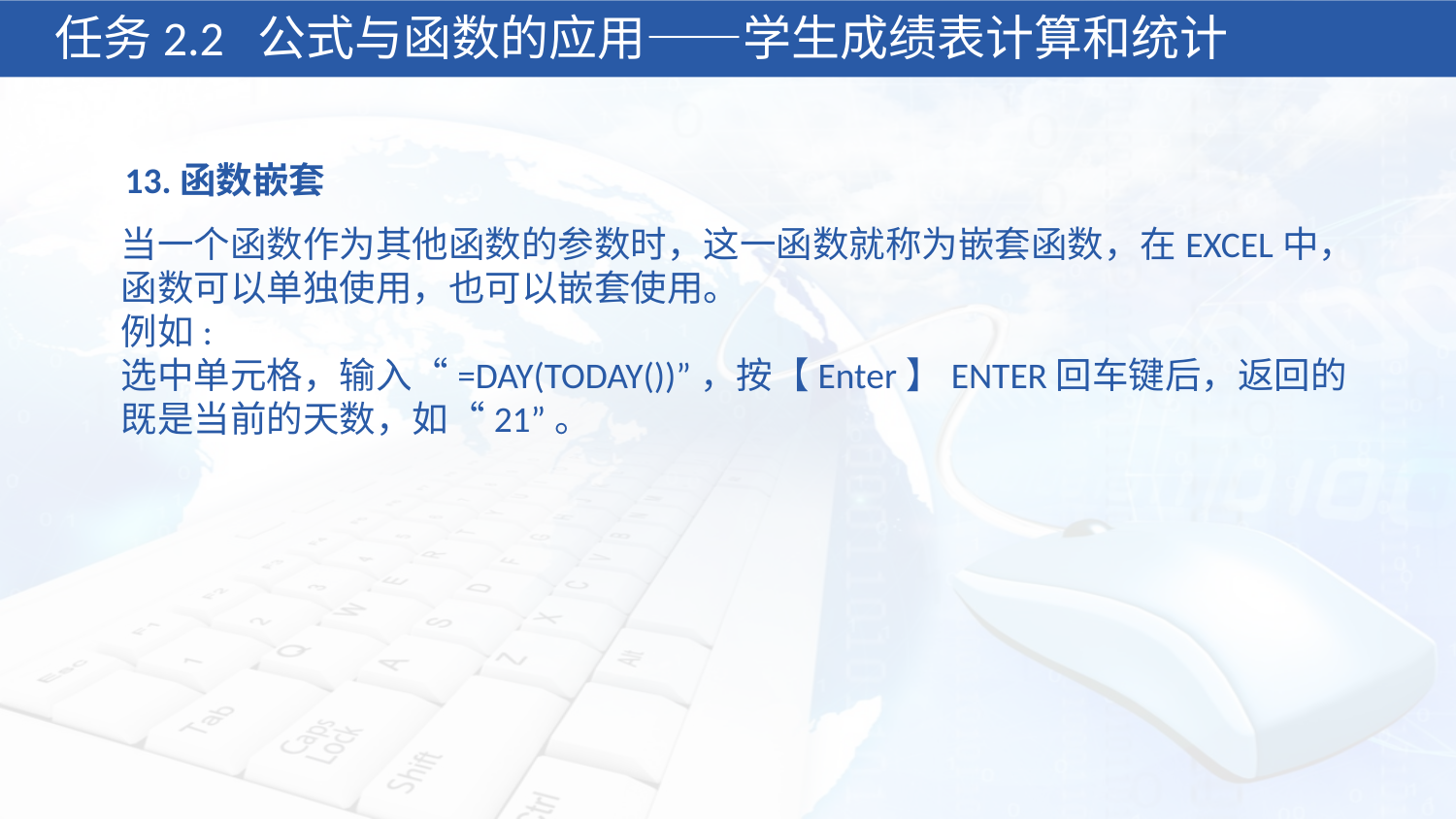

任务2.2  公式与函数的应用——学生成绩表计算和统计
13.函数嵌套
当一个函数作为其他函数的参数时，这一函数就称为嵌套函数，在EXCEL中，函数可以单独使用，也可以嵌套使用。
例如:
选中单元格，输入“=DAY(TODAY())”，按【Enter】ENTER回车键后，返回的既是当前的天数，如“21”。